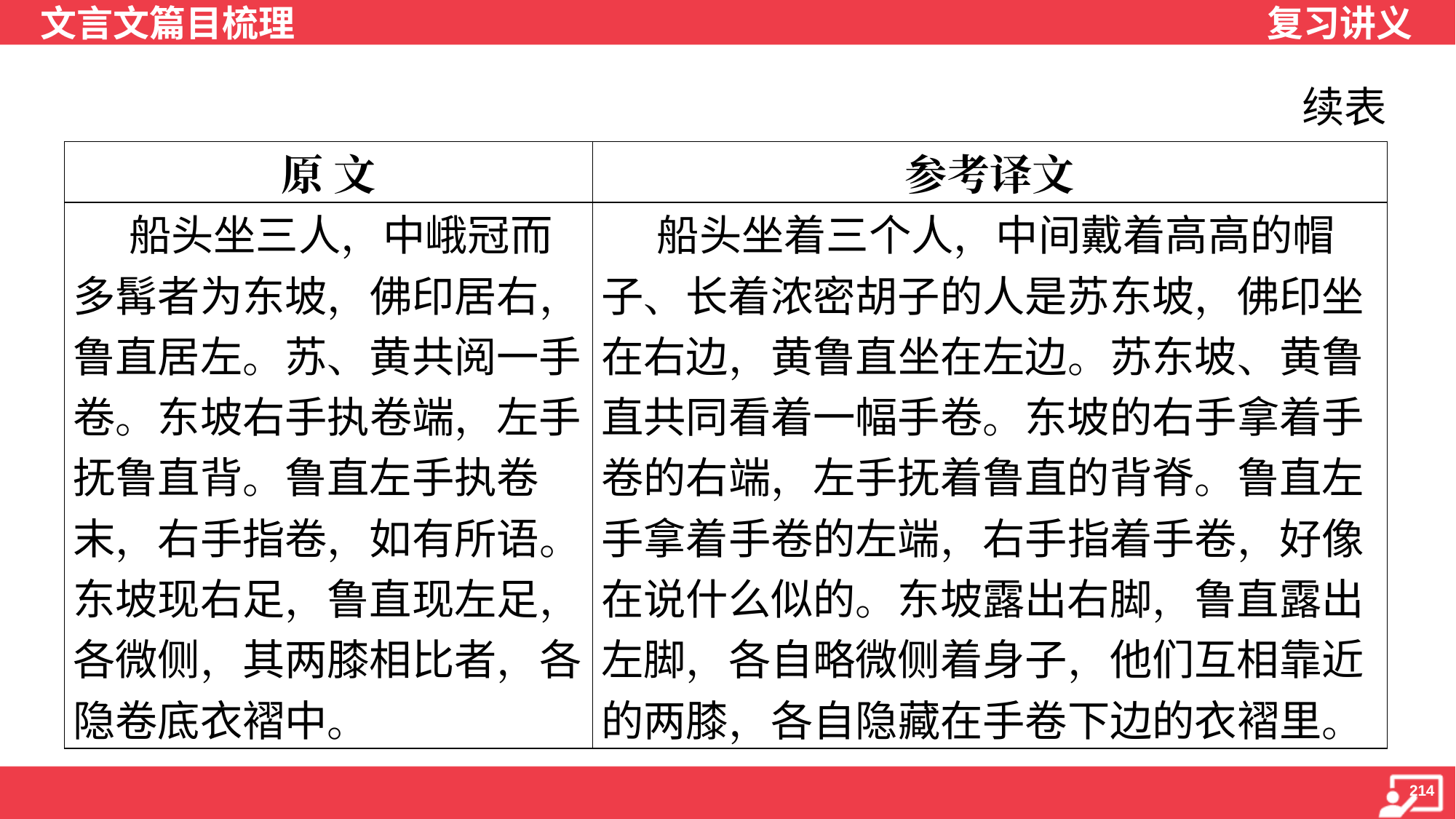

续表
| 原 文 | 参考译文 |
| --- | --- |
| 船头坐三人，中峨冠而 多髯者为东坡，佛印居右， 鲁直居左。苏、黄共阅一手 卷。东坡右手执卷端，左手 抚鲁直背。鲁直左手执卷 末，右手指卷，如有所语。 东坡现右足，鲁直现左足， 各微侧，其两膝相比者，各 隐卷底衣褶中。 | 船头坐着三个人，中间戴着高高的帽 子、长着浓密胡子的人是苏东坡，佛印坐 在右边，黄鲁直坐在左边。苏东坡、黄鲁 直共同看着一幅手卷。东坡的右手拿着手 卷的右端，左手抚着鲁直的背脊。鲁直左 手拿着手卷的左端，右手指着手卷，好像 在说什么似的。东坡露出右脚，鲁直露出 左脚，各自略微侧着身子，他们互相靠近 的两膝，各自隐藏在手卷下边的衣褶里。 |